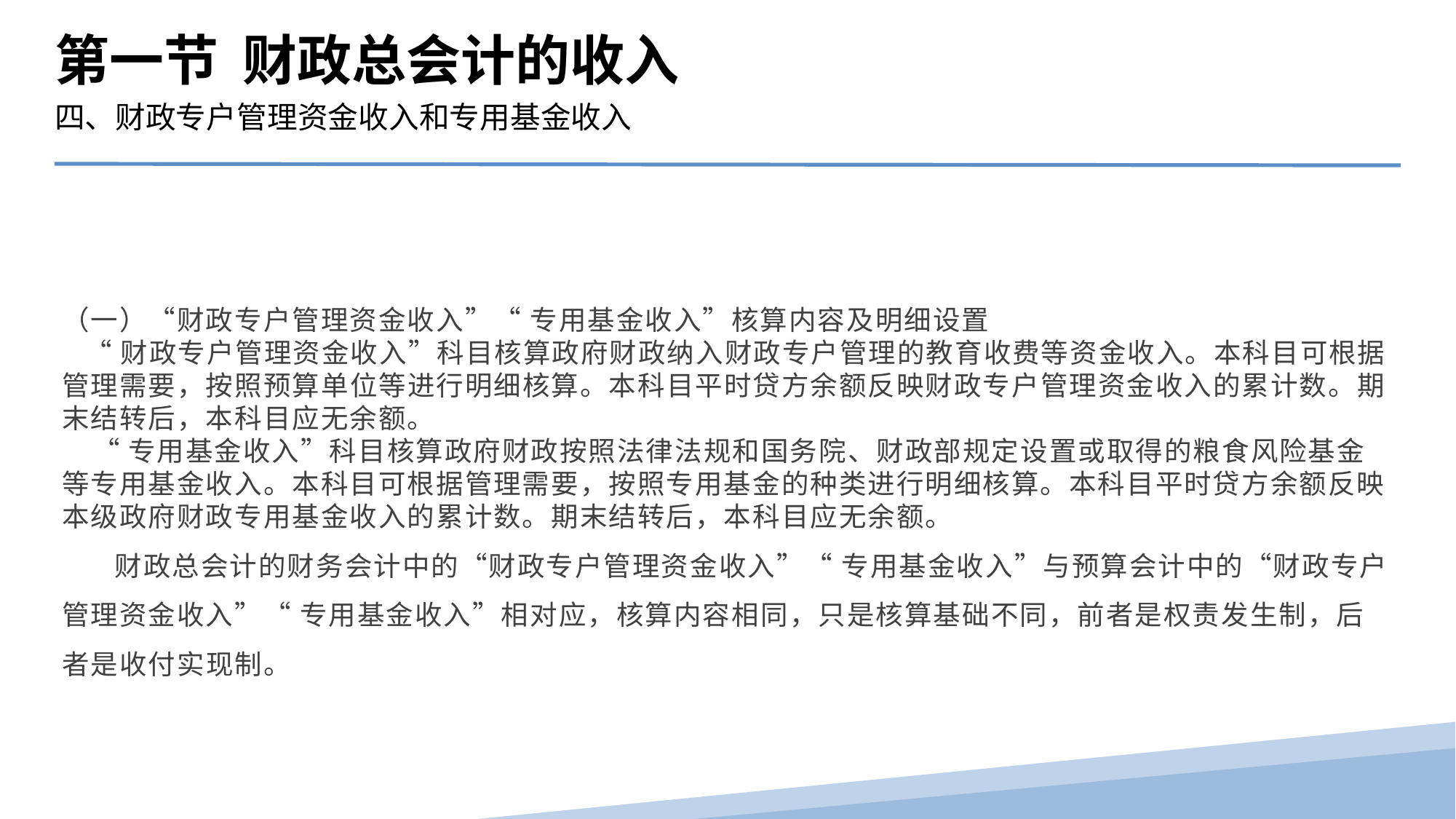

第一节  财政总会计的收入
四、财政专户管理资金收入和专用基金收入
（一）“财政专户管理资金收入”“ 专用基金收入”核算内容及明细设置
   “财政专户管理资金收入”科目核算政府财政纳入财政专户管理的教育收费等资金收入。本科目可根据管理需要，按照预算单位等进行明细核算。本科目平时贷方余额反映财政专户管理资金收入的累计数。期末结转后，本科目应无余额。
    “专用基金收入”科目核算政府财政按照法律法规和国务院、财政部规定设置或取得的粮食风险基金等专用基金收入。本科目可根据管理需要，按照专用基金的种类进行明细核算。本科目平时贷方余额反映本级政府财政专用基金收入的累计数。期末结转后，本科目应无余额。
      财政总会计的财务会计中的“财政专户管理资金收入”“ 专用基金收入”与预算会计中的“财政专户管理资金收入”“ 专用基金收入”相对应，核算内容相同，只是核算基础不同，前者是权责发生制，后者是收付实现制。